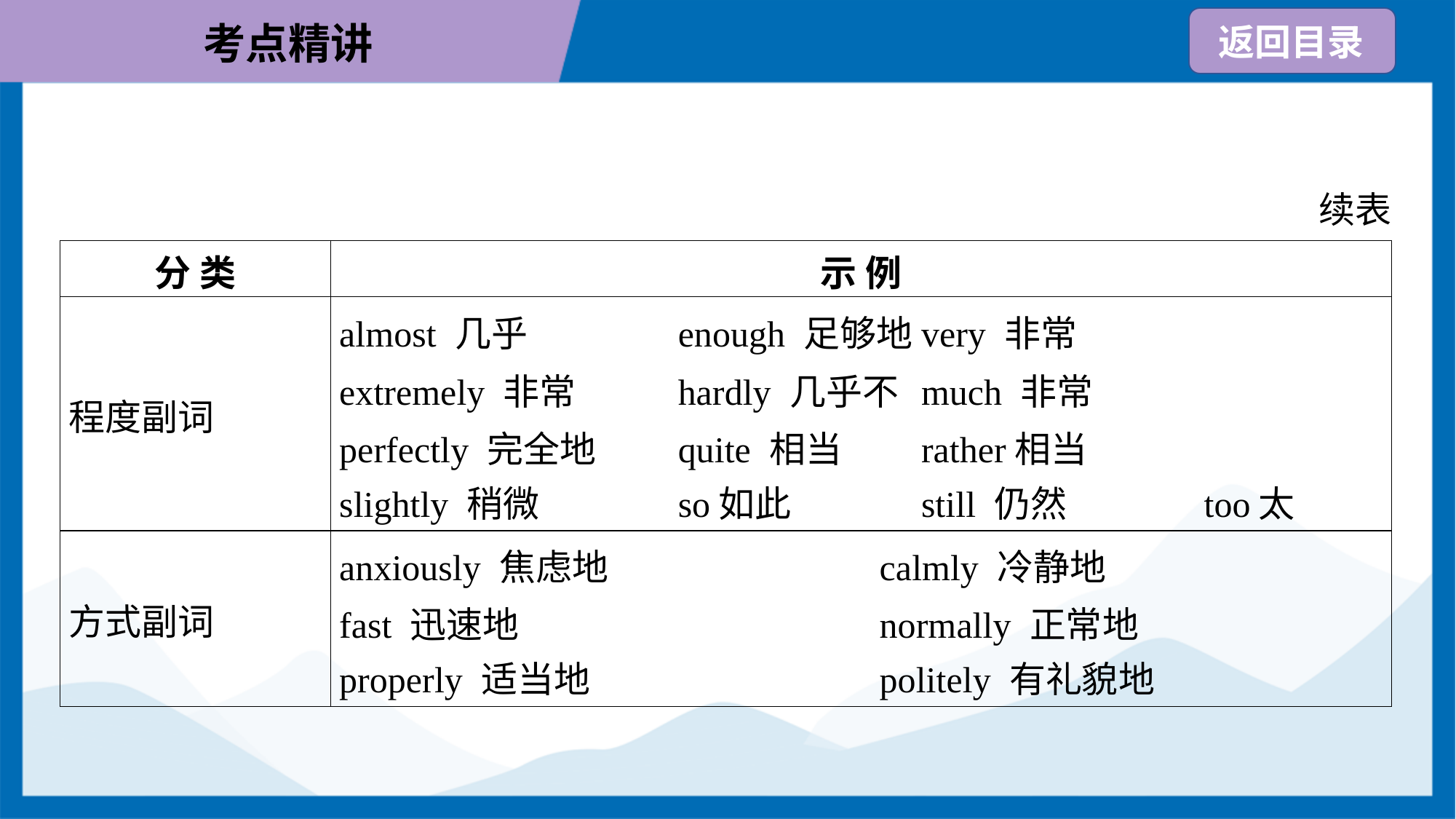

续表
| 分 类 | 示 例 |
| --- | --- |
| 程度副词 | almost 几乎 enough 足够地 very 非常 extremely 非常 hardly 几乎不 much 非常 perfectly 完全地 quite 相当 rather相当 slightly 稍微 so如此 still 仍然 too太 |
| 方式副词 | anxiously 焦虑地 calmly 冷静地 fast 迅速地 normally 正常地 properly 适当地 politely 有礼貌地 |